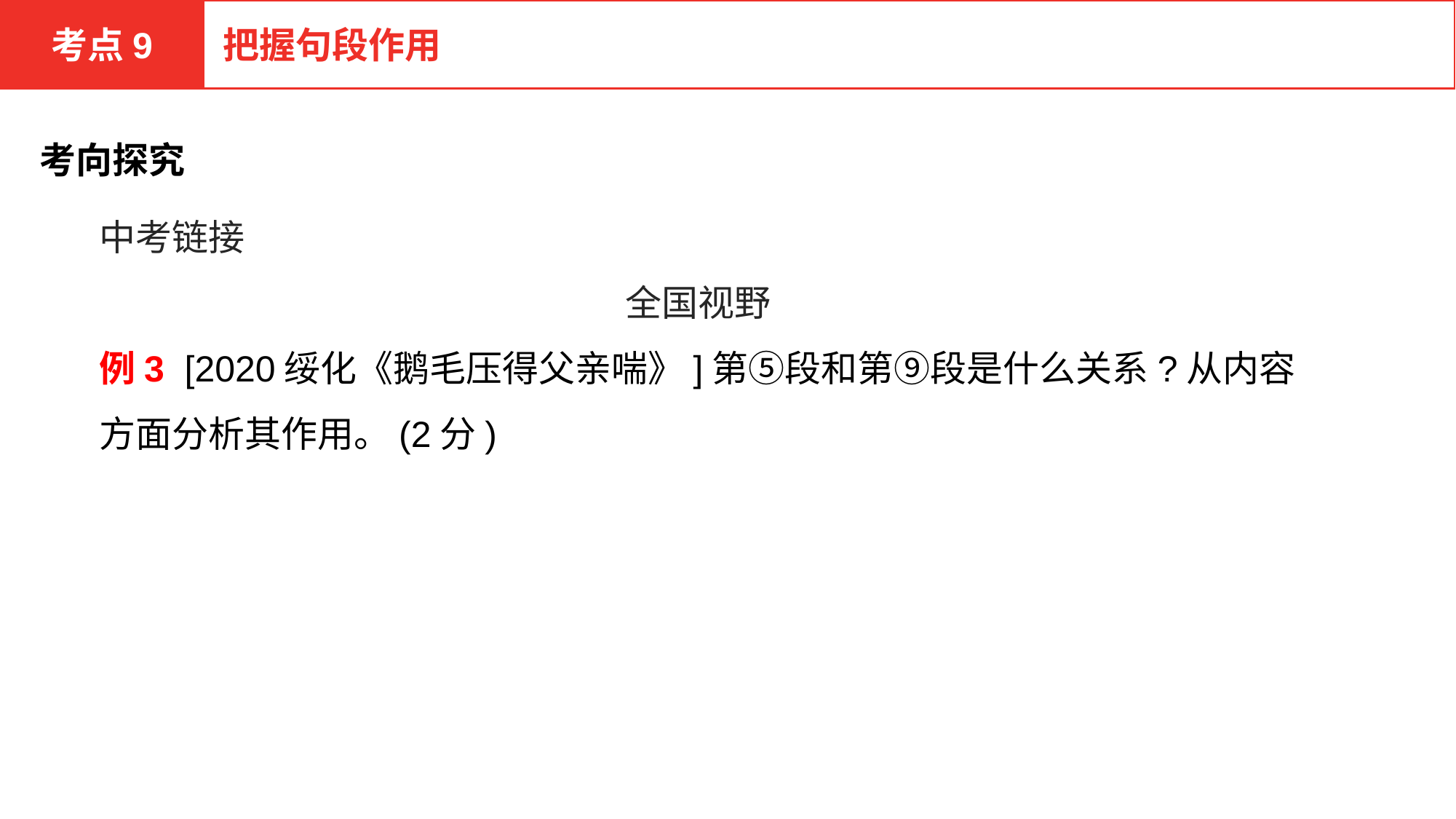

考点9
把握句段作用
考向探究
中考链接
全国视野
例3  [2020绥化《鹅毛压得父亲喘》]第⑤段和第⑨段是什么关系?从内容方面分析其作用。(2分)